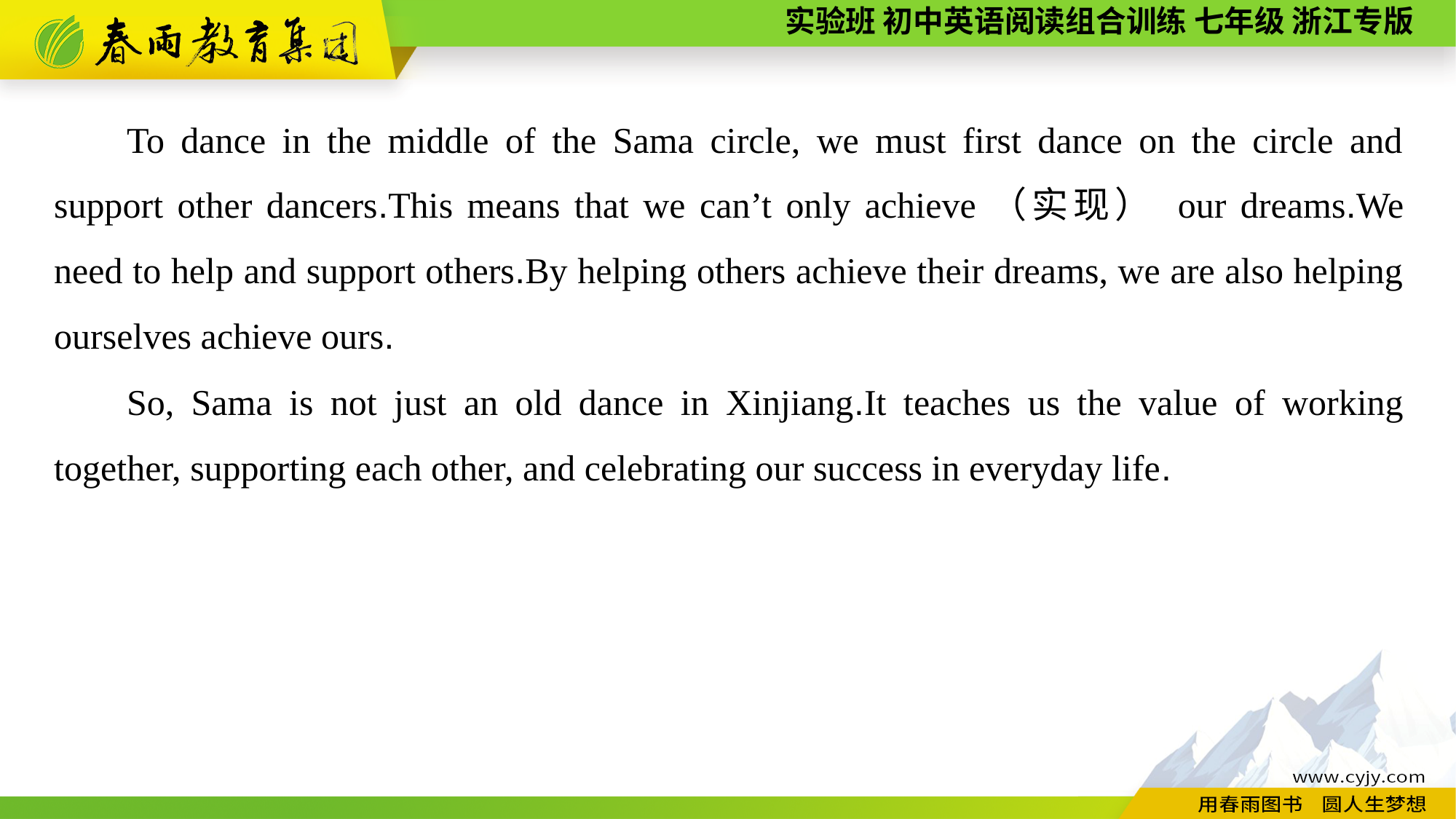

To dance in the middle of the Sama circle, we must first dance on the circle and support other dancers.This means that we can’t only achieve（实现） our dreams.We need to help and support others.By helping others achieve their dreams, we are also helping ourselves achieve ours.
So, Sama is not just an old dance in Xinjiang.It teaches us the value of working together, supporting each other, and celebrating our success in everyday life.